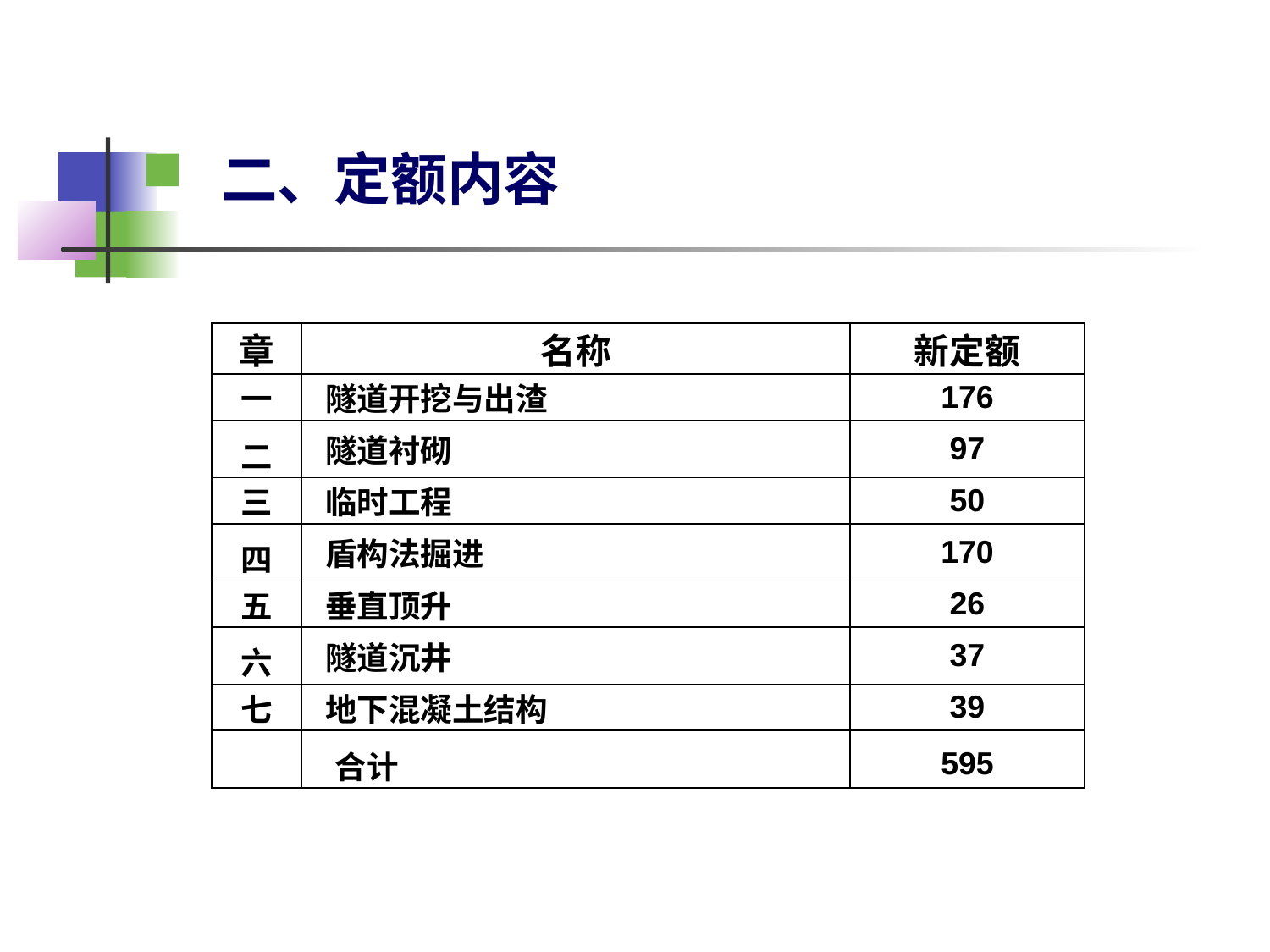

# 二、定额内容
| 章 | 名称 | 新定额 |
| --- | --- | --- |
| 一 | 隧道开挖与出渣 | 176 |
| 二 | 隧道衬砌 | 97 |
| 三 | 临时工程 | 50 |
| 四 | 盾构法掘进 | 170 |
| 五 | 垂直顶升 | 26 |
| 六 | 隧道沉井 | 37 |
| 七 | 地下混凝土结构 | 39 |
|  | 合计 | 595 |